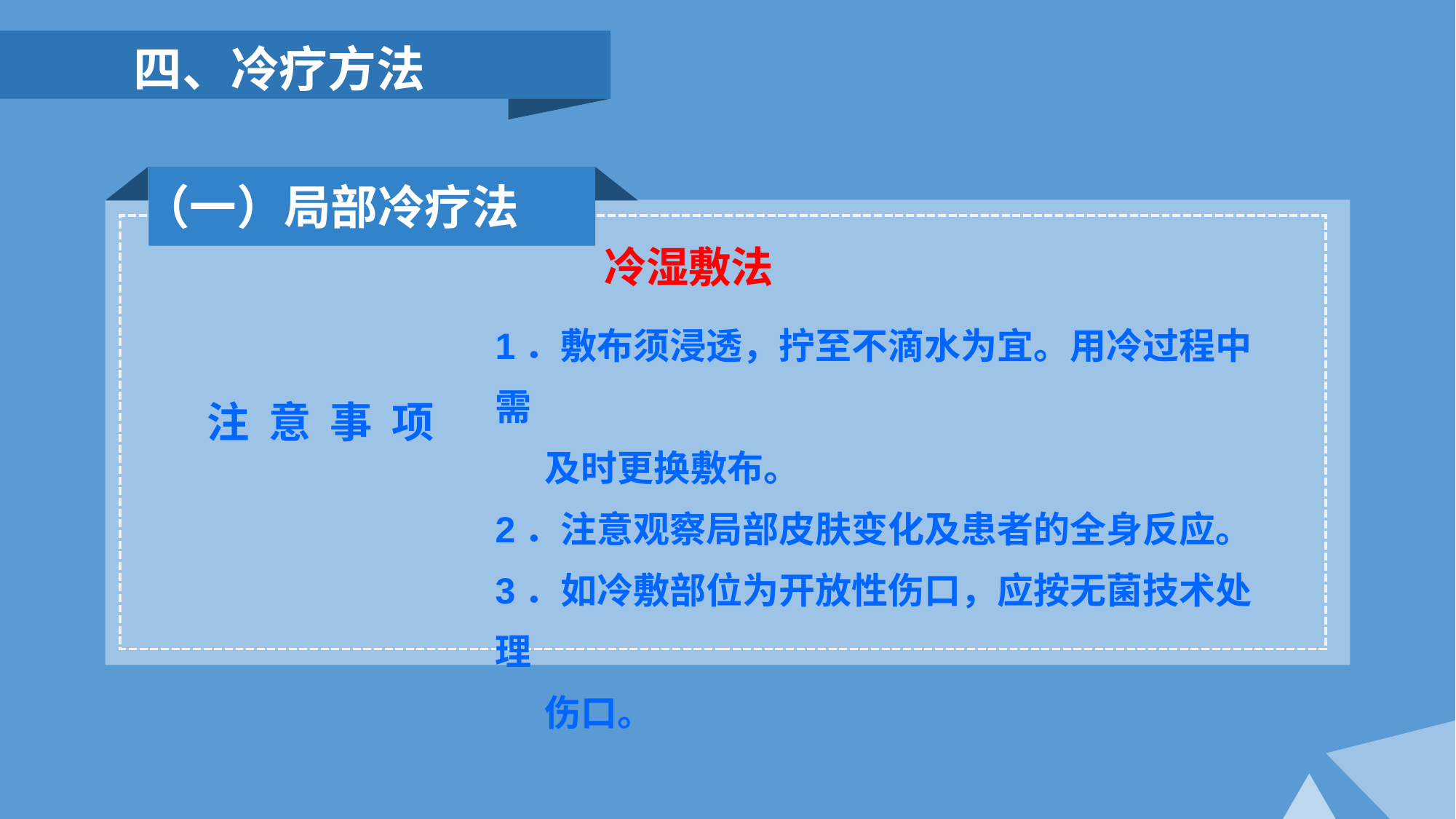

四、冷疗方法

       （一）局部冷疗法

冷湿敷法
1．敷布须浸透，拧至不滴水为宜。用冷过程中需
     及时更换敷布。
2．注意观察局部皮肤变化及患者的全身反应。
3．如冷敷部位为开放性伤口，应按无菌技术处理
     伤口。
   注  意  事  项